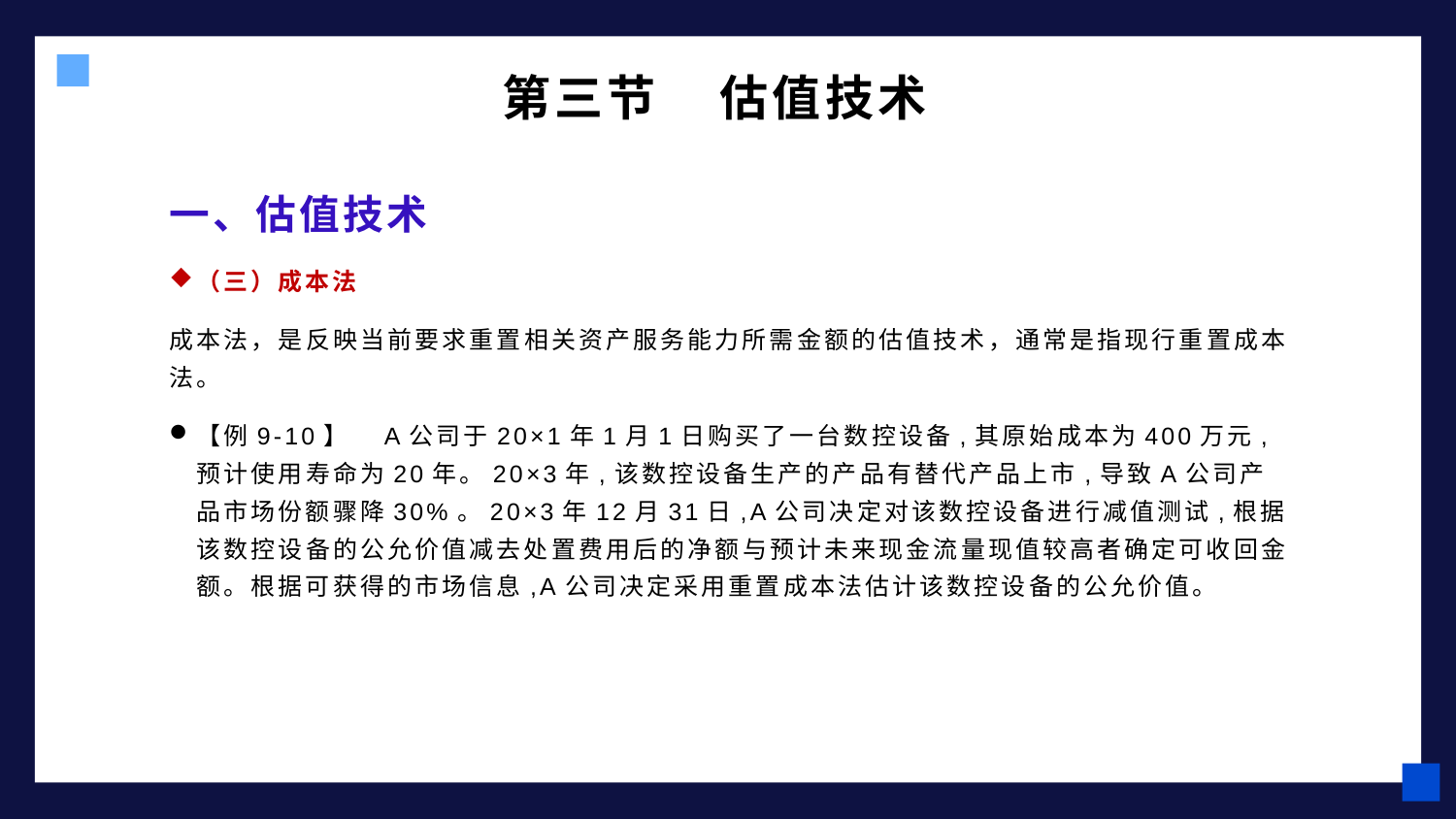

# 第三节    估值技术
一、估值技术
（三）成本法
成本法，是反映当前要求重置相关资产服务能力所需金额的估值技术，通常是指现行重置成本法。
【例9-10】　A公司于20×1年1月1日购买了一台数控设备,其原始成本为400万元,预计使用寿命为20年。20×3年,该数控设备生产的产品有替代产品上市,导致A公司产品市场份额骤降30%。20×3年12月31日,A公司决定对该数控设备进行减值测试,根据该数控设备的公允价值减去处置费用后的净额与预计未来现金流量现值较高者确定可收回金额。根据可获得的市场信息,A公司决定采用重置成本法估计该数控设备的公允价值。